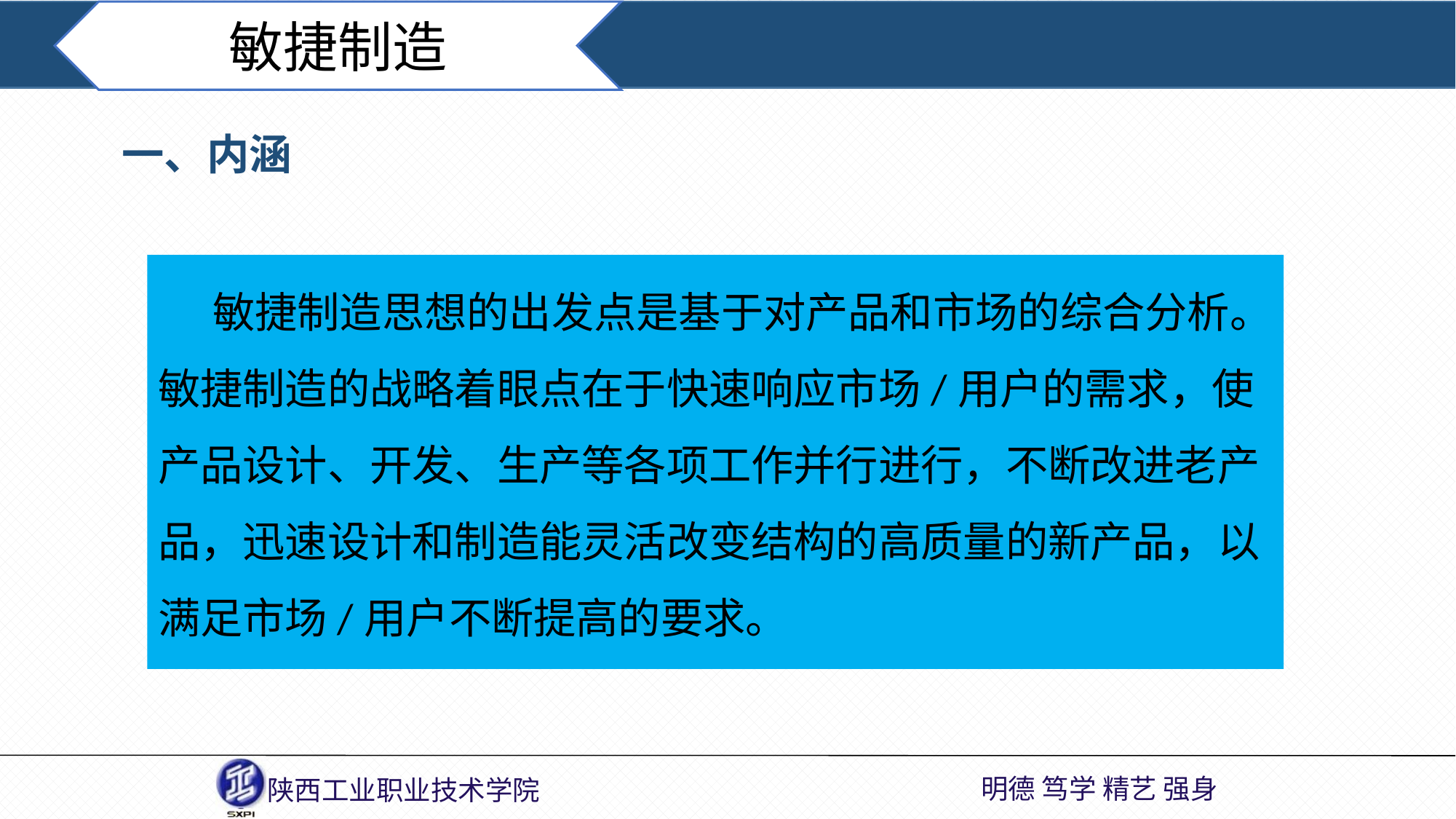

敏捷制造
一、内涵
敏捷制造思想的出发点是基于对产品和市场的综合分析。敏捷制造的战略着眼点在于快速响应市场/用户的需求，使产品设计、开发、生产等各项工作并行进行，不断改进老产品，迅速设计和制造能灵活改变结构的高质量的新产品，以满足市场/用户不断提高的要求。